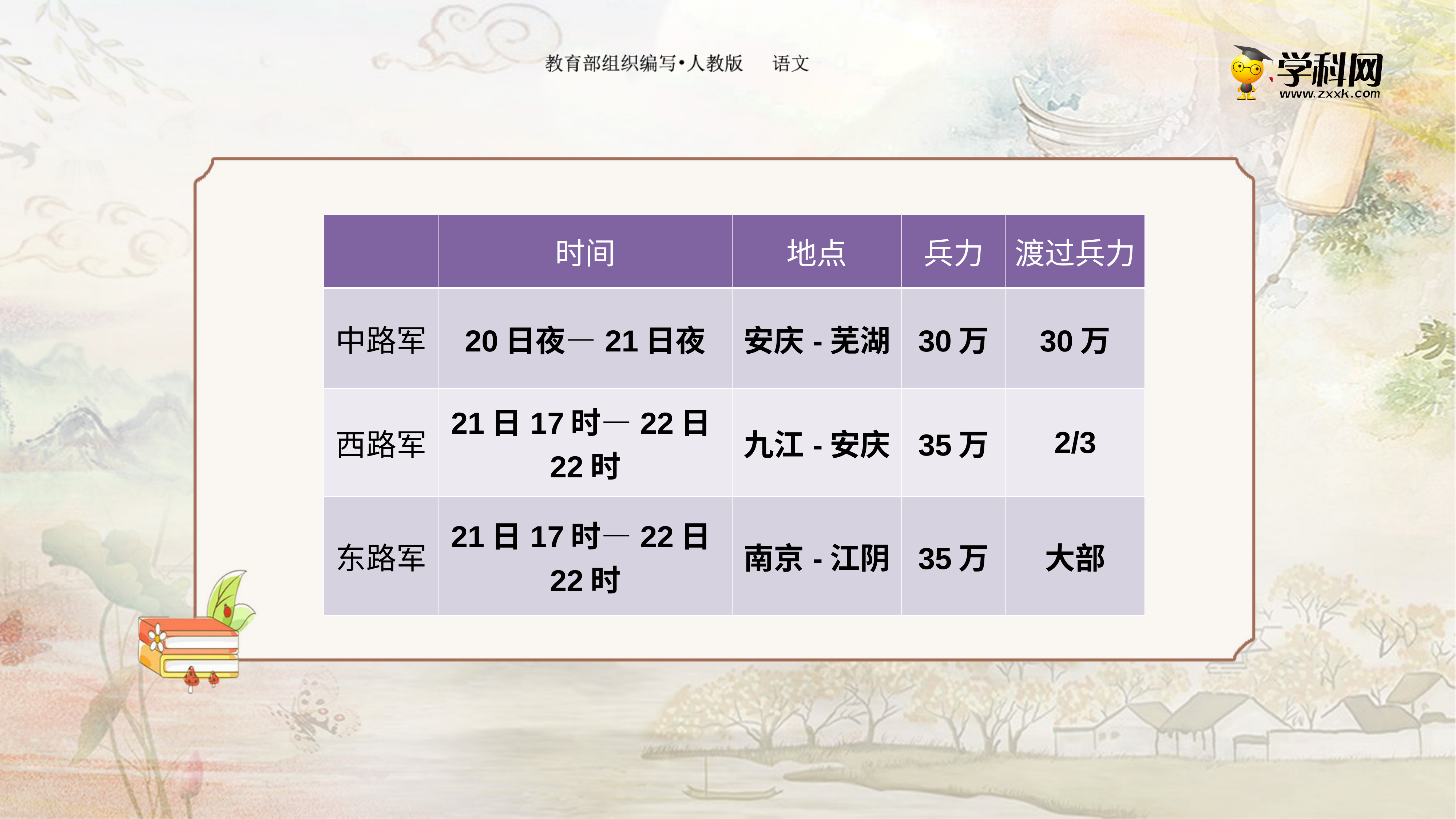

|  | 时间 | 地点 | 兵力 | 渡过兵力 |
| --- | --- | --- | --- | --- |
| 中路军 | 20日夜—21日夜 | 安庆-芜湖 | 30万 | 30万 |
| 西路军 | 21日17时—22日22时 | 九江-安庆 | 35万 | 2/3 |
| 东路军 | 21日17时—22日22时 | 南京-江阴 | 35万 | 大部 |